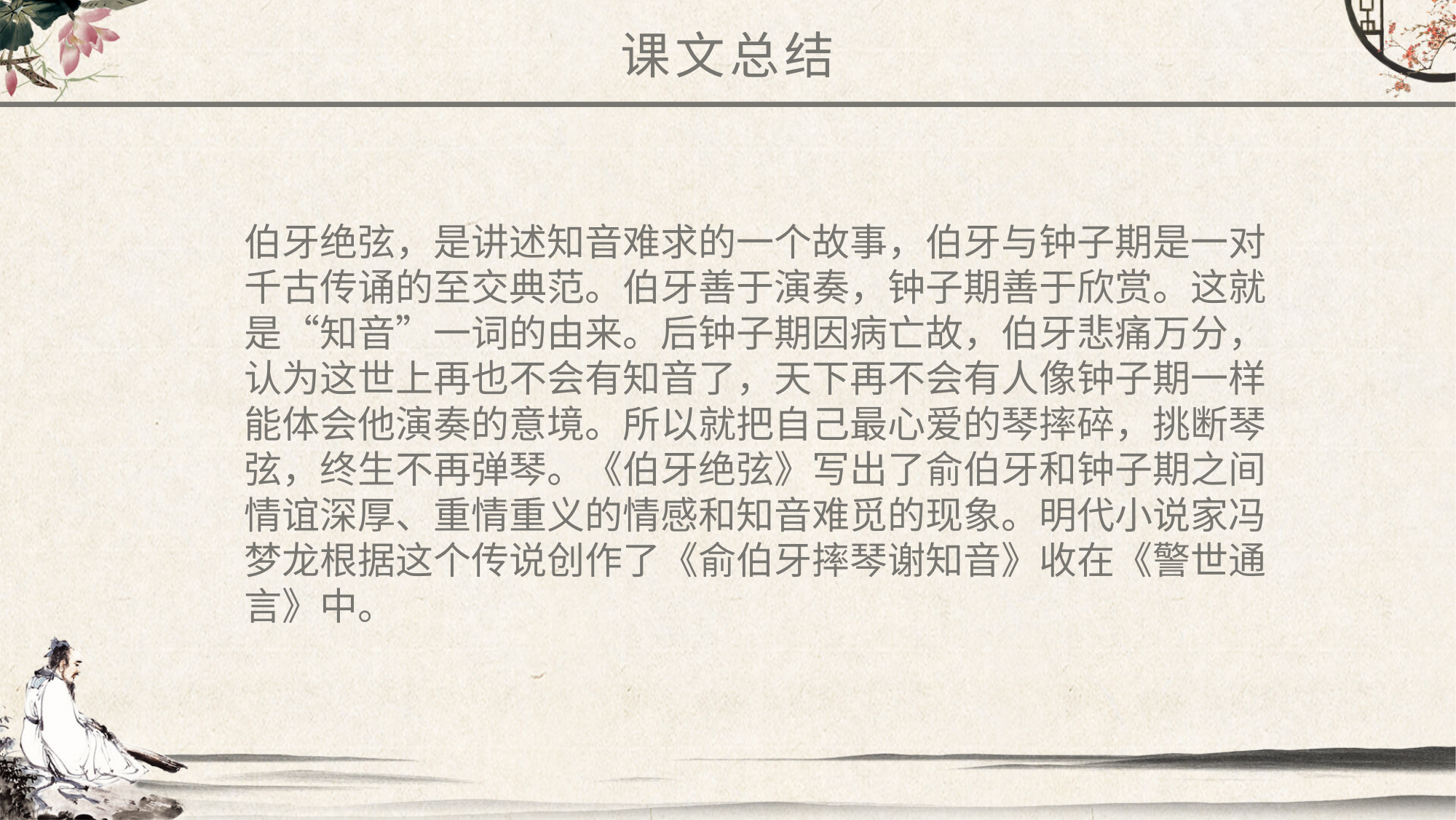

课文总结

伯牙绝弦，是讲述知音难求的一个故事，伯牙与钟子期是一对千古传诵的至交典范。伯牙善于演奏，钟子期善于欣赏。这就是“知音”一词的由来。后钟子期因病亡故，伯牙悲痛万分，认为这世上再也不会有知音了，天下再不会有人像钟子期一样能体会他演奏的意境。所以就把自己最心爱的琴摔碎，挑断琴弦，终生不再弹琴。《伯牙绝弦》写出了俞伯牙和钟子期之间情谊深厚、重情重义的情感和知音难觅的现象。明代小说家冯梦龙根据这个传说创作了《俞伯牙摔琴谢知音》收在《警世通言》中。